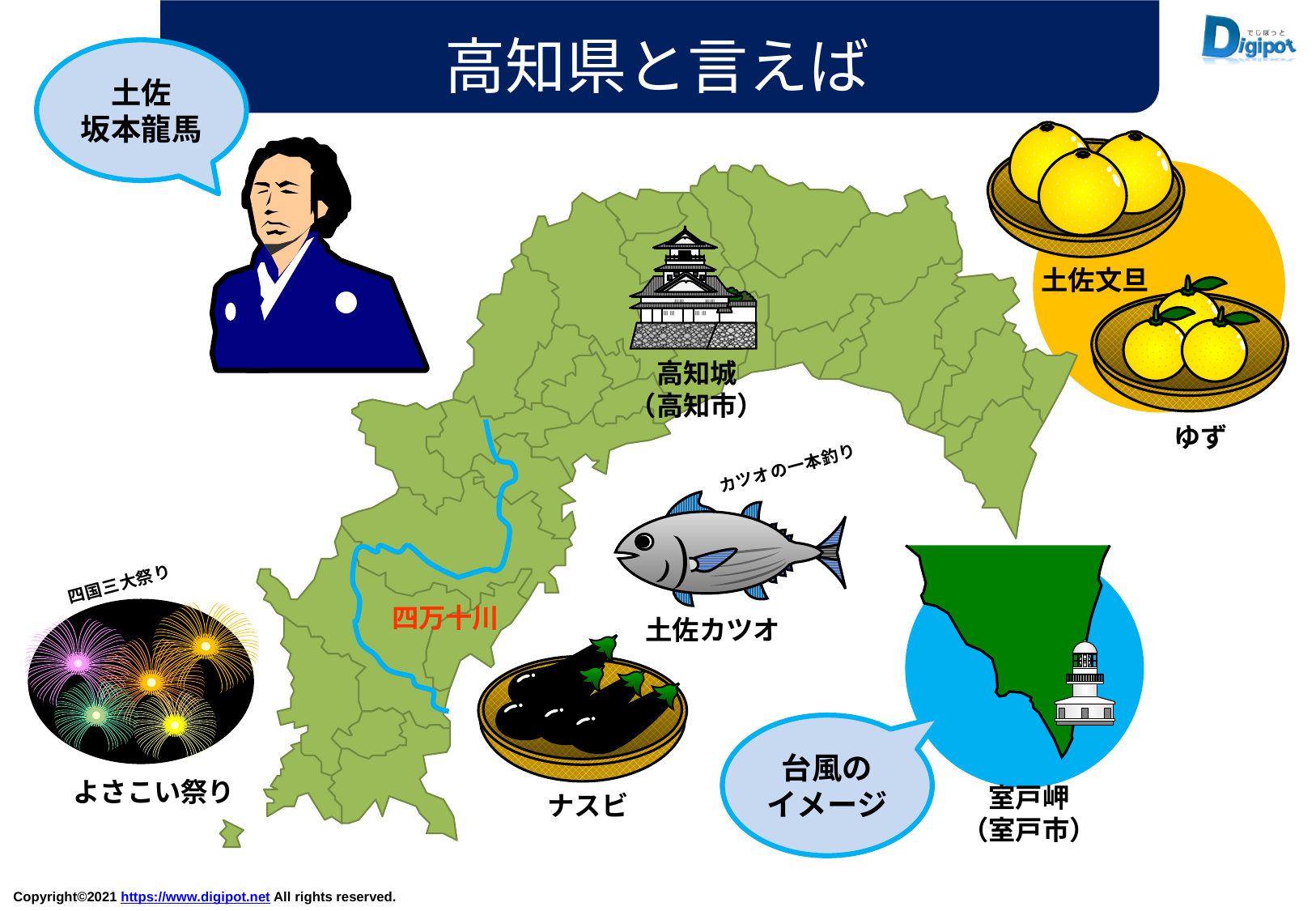

高知県と言えば
土佐
坂本龍馬

土佐文旦

高知城
（高知市）
ゆず

カツオの一本釣り

四国三大祭り
四万十川

土佐カツオ

台風の
イメージ
よさこい祭り
室戸岬
（室戸市）
ナスビ